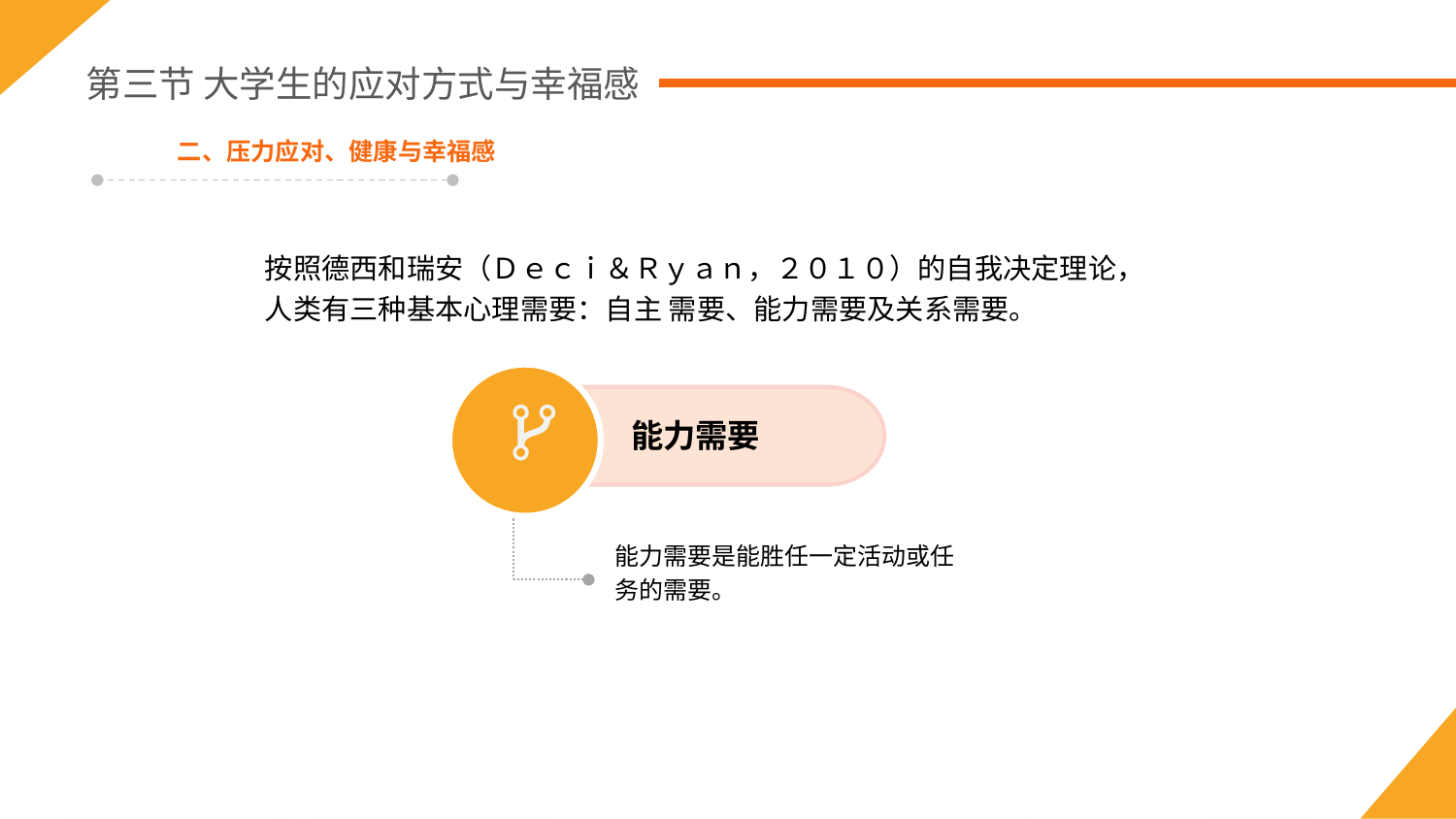

第三节 大学生的应对方式与幸福感
二、压力应对、健康与幸福感
按照德西和瑞安（Ｄｅｃｉ＆Ｒｙａｎ，２０１０）的自我决定理论，人类有三种基本心理需要：自主 需要、能力需要及关系需要。

能力需要
能力需要是能胜任一定活动或任务的需要。